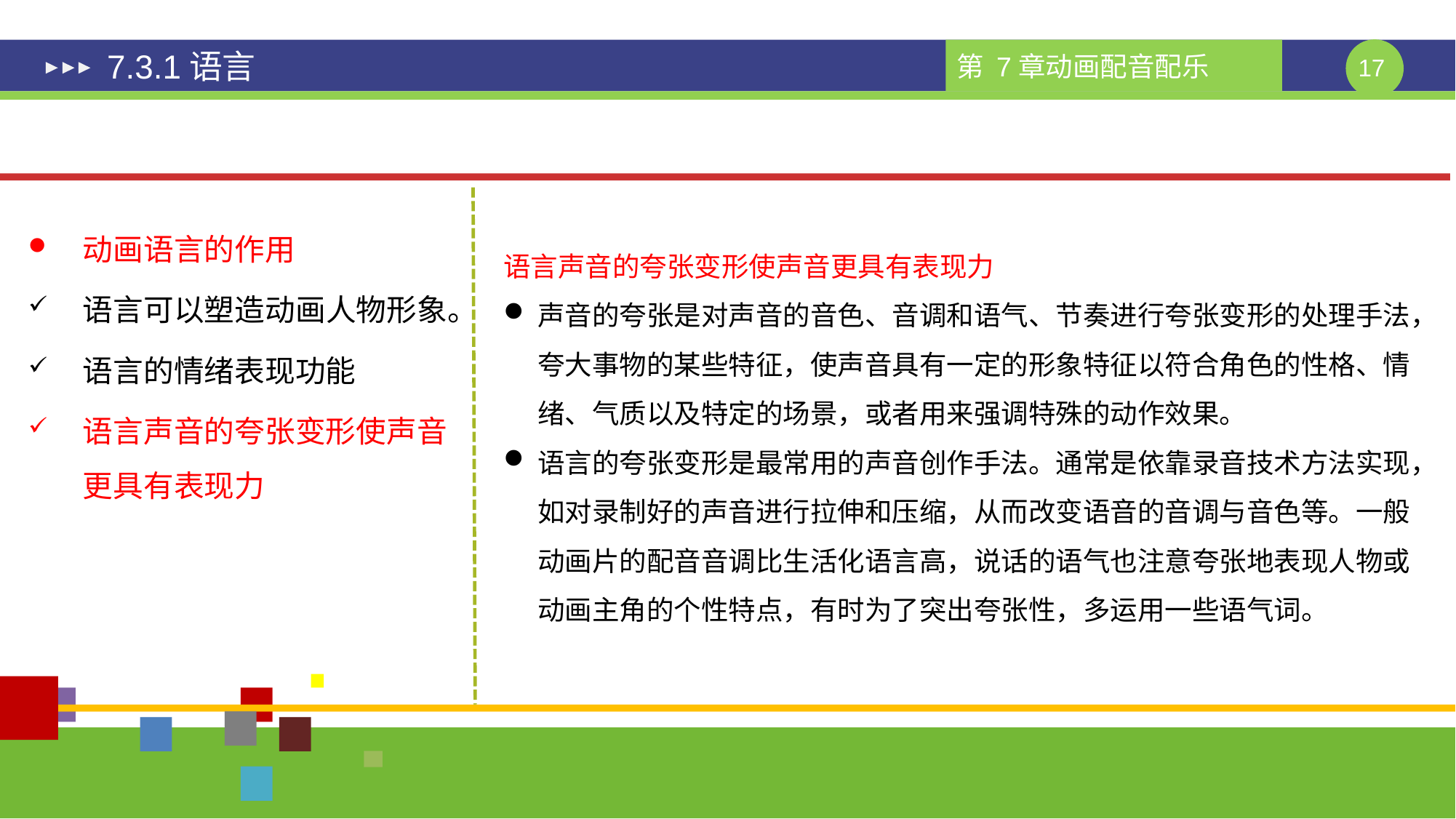

# 7.3.1语言

动画语言的作用
语言可以塑造动画人物形象。
语言的情绪表现功能
语言声音的夸张变形使声音更具有表现力
语言声音的夸张变形使声音更具有表现力
声音的夸张是对声音的音色、音调和语气、节奏进行夸张变形的处理手法，夸大事物的某些特征，使声音具有一定的形象特征以符合角色的性格、情绪、气质以及特定的场景，或者用来强调特殊的动作效果。
语言的夸张变形是最常用的声音创作手法。通常是依靠录音技术方法实现，如对录制好的声音进行拉伸和压缩，从而改变语音的音调与音色等。一般动画片的配音音调比生活化语言高，说话的语气也注意夸张地表现人物或动画主角的个性特点，有时为了突出夸张性，多运用一些语气词。